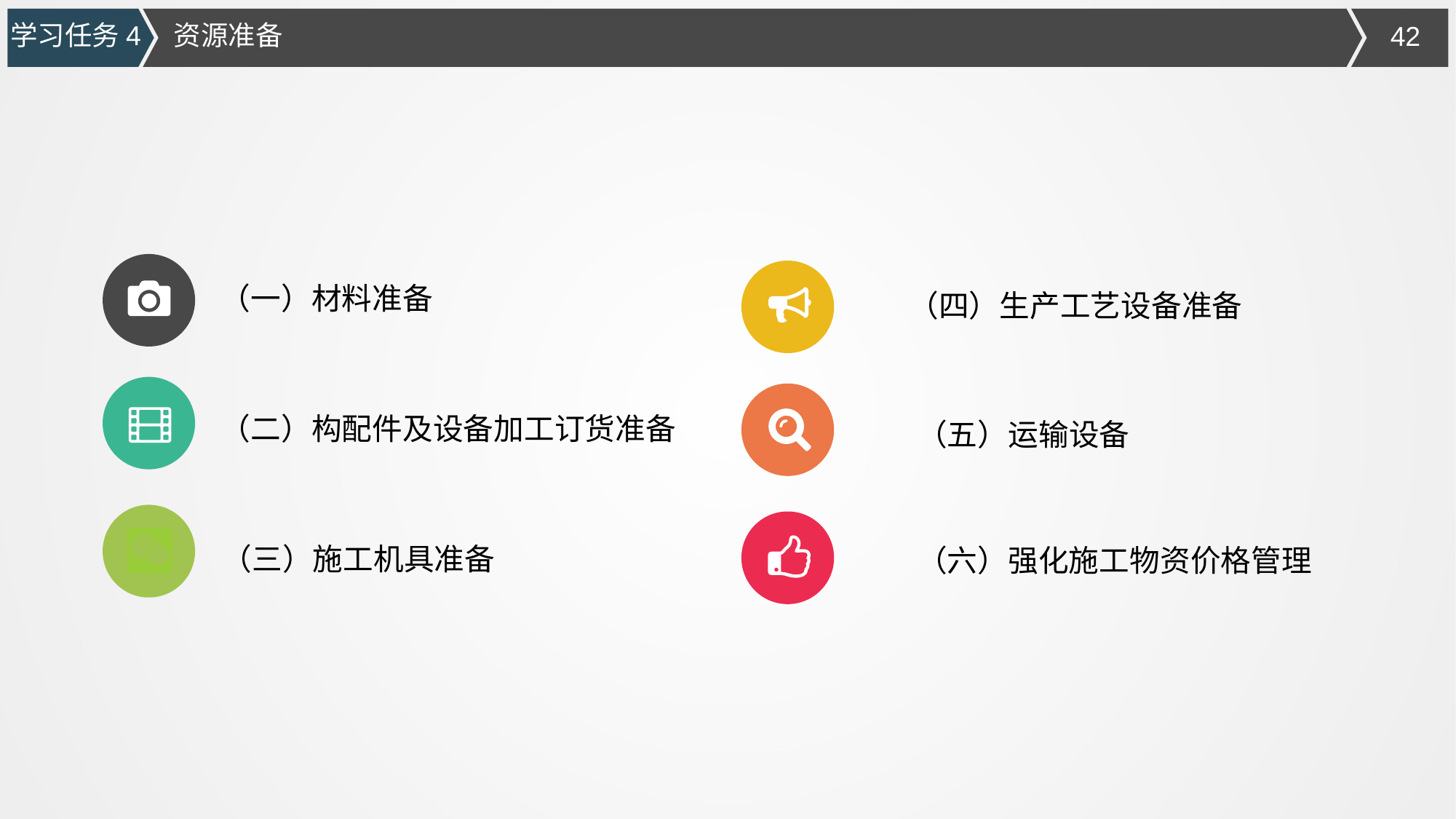

学习任务4
资源准备

（一）材料准备
（四）生产工艺设备准备

（二）构配件及设备加工订货准备

（五）运输设备

（三）施工机具准备
（六）强化施工物资价格管理